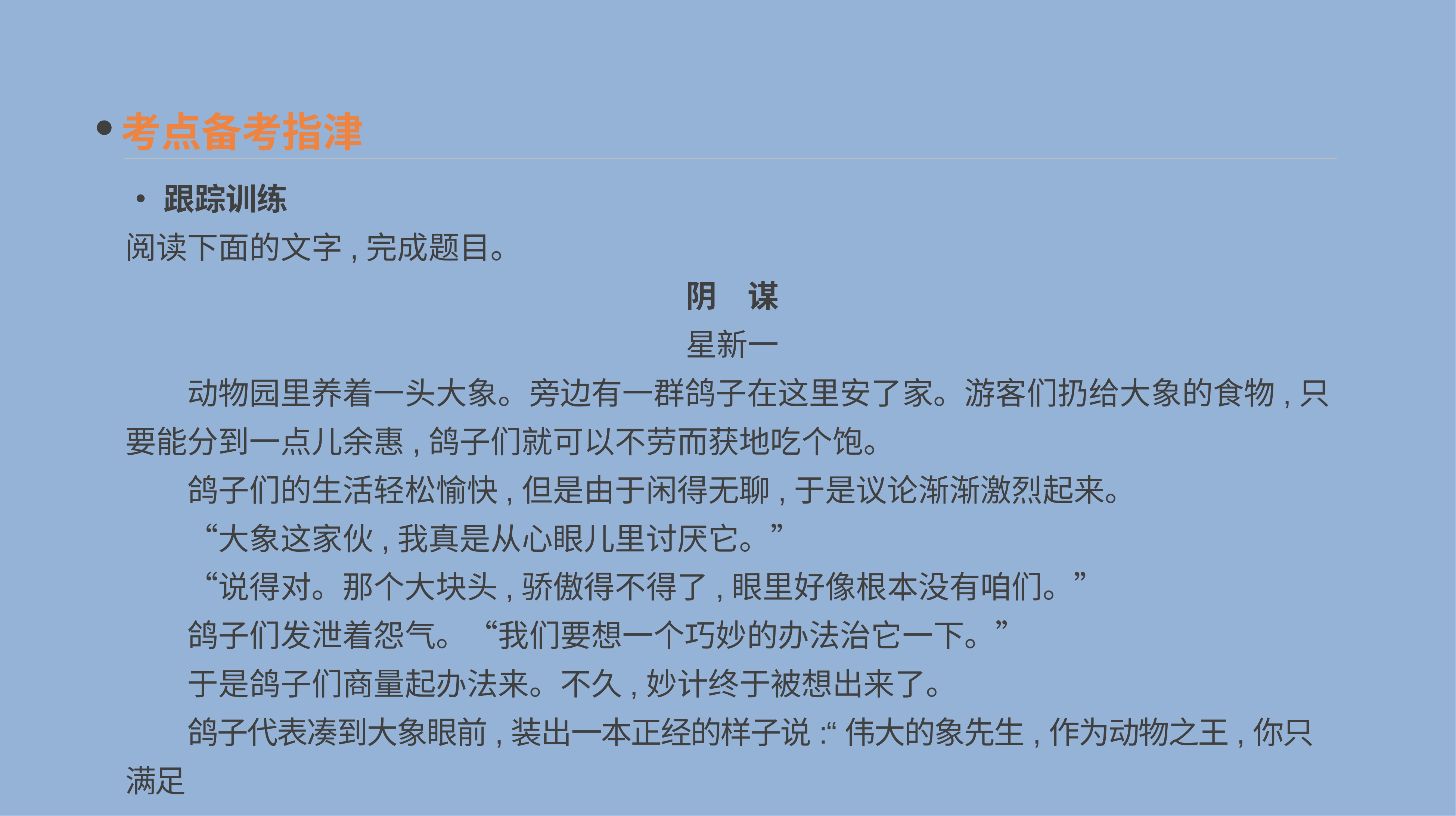

考点备考指津

•跟踪训练
阅读下面的文字,完成题目。
阴　谋
星新一
　　动物园里养着一头大象。旁边有一群鸽子在这里安了家。游客们扔给大象的食物,只要能分到一点儿余惠,鸽子们就可以不劳而获地吃个饱。
　　鸽子们的生活轻松愉快,但是由于闲得无聊,于是议论渐渐激烈起来。
　　“大象这家伙,我真是从心眼儿里讨厌它。”
　　“说得对。那个大块头,骄傲得不得了,眼里好像根本没有咱们。”
　　鸽子们发泄着怨气。“我们要想一个巧妙的办法治它一下。”
　　于是鸽子们商量起办法来。不久,妙计终于被想出来了。
　　鸽子代表凑到大象眼前,装出一本正经的样子说:“伟大的象先生,作为动物之王,你只满足